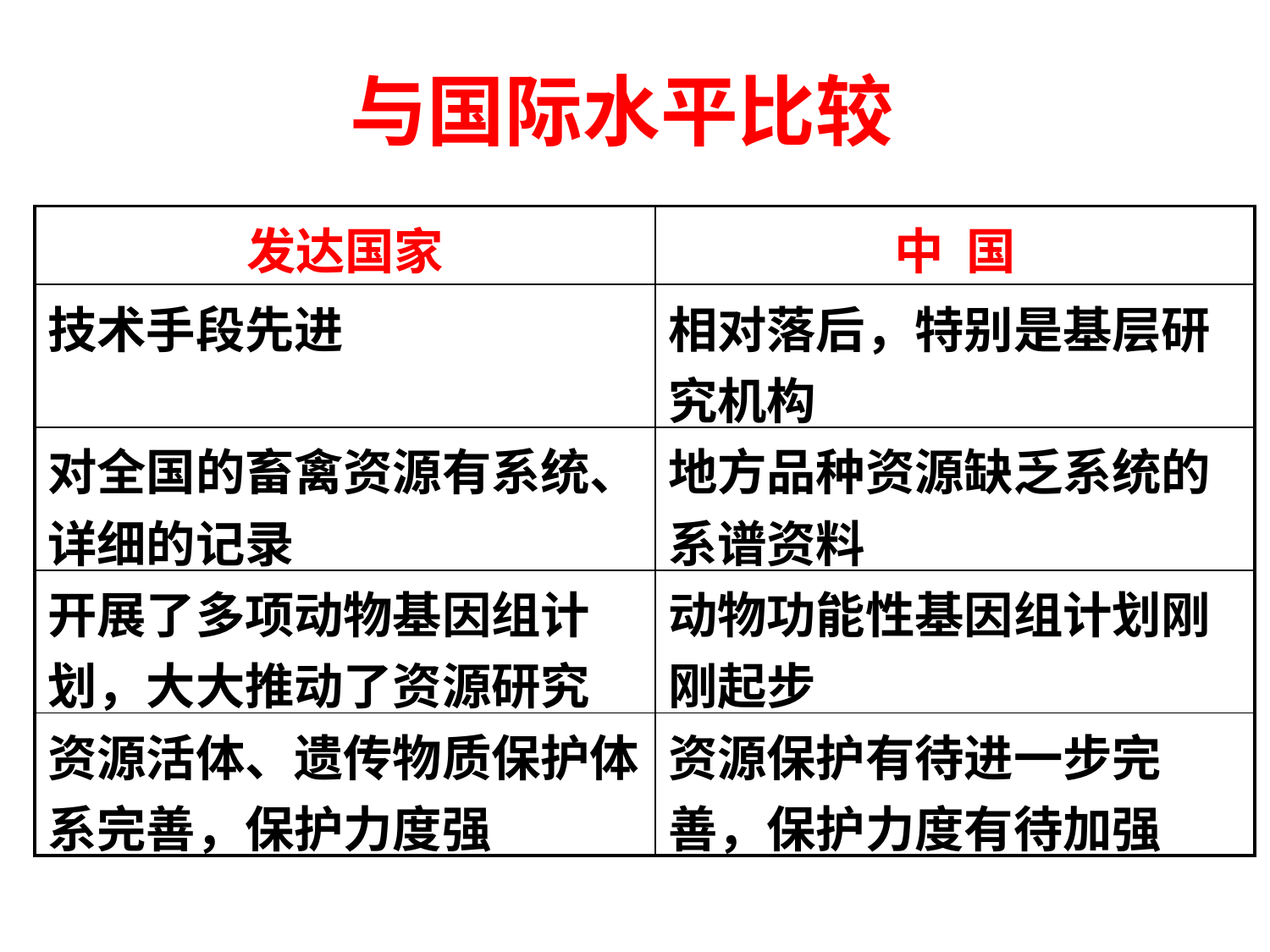

与国际水平比较
| 发达国家 | 中 国 |
| --- | --- |
| 技术手段先进 | 相对落后，特别是基层研究机构 |
| 对全国的畜禽资源有系统、详细的记录 | 地方品种资源缺乏系统的系谱资料 |
| 开展了多项动物基因组计划，大大推动了资源研究 | 动物功能性基因组计划刚刚起步 |
| 资源活体、遗传物质保护体系完善，保护力度强 | 资源保护有待进一步完善，保护力度有待加强 |